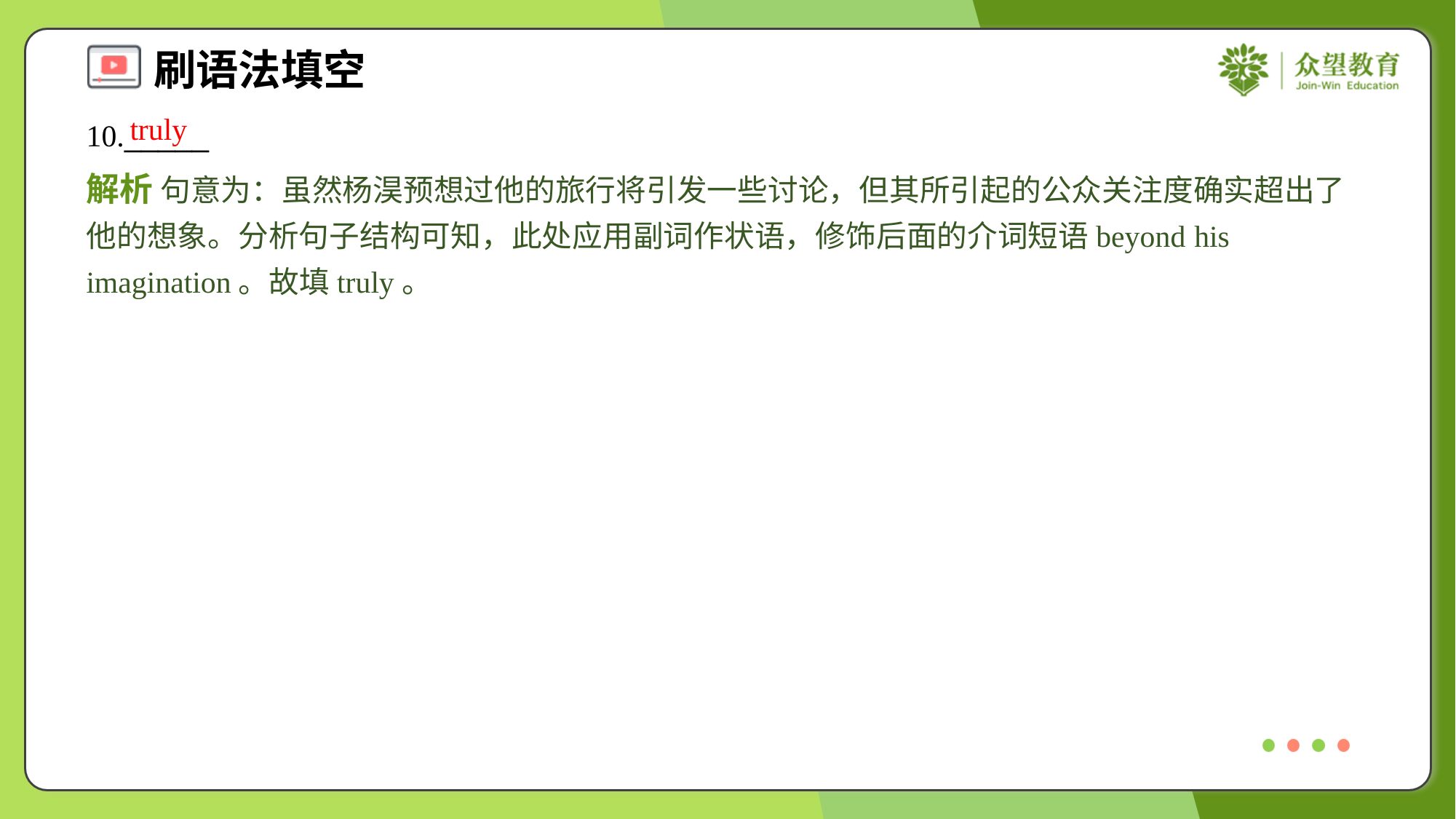

truly
10._____
解析 句意为：虽然杨淏预想过他的旅行将引发一些讨论，但其所引起的公众关注度确实超出了他的想象。分析句子结构可知，此处应用副词作状语，修饰后面的介词短语beyond his imagination。故填truly。